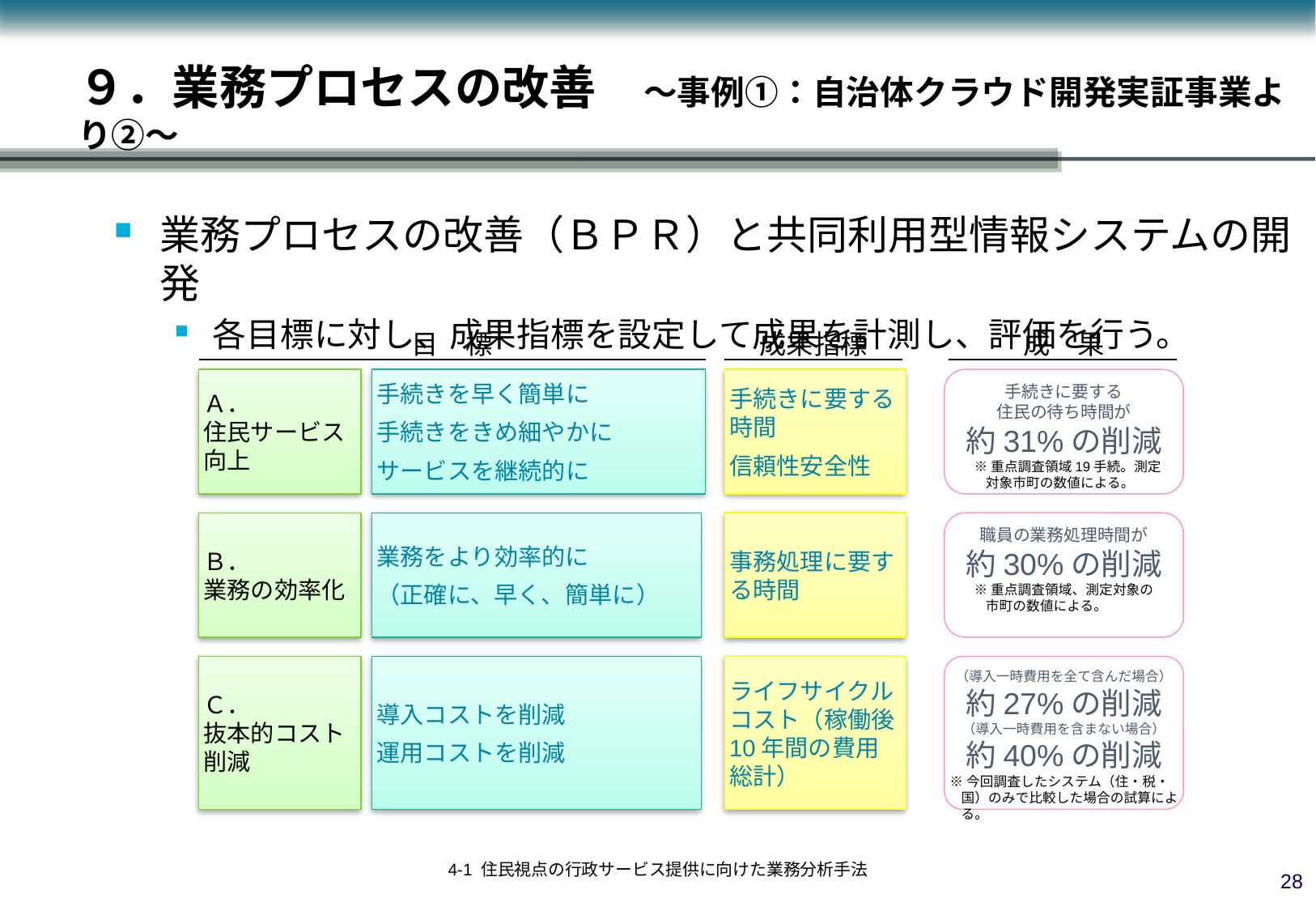

９．業務プロセスの改善　～事例①：自治体クラウド開発実証事業より②～
業務プロセスの改善（ＢＰＲ）と共同利用型情報システムの開発
各目標に対し、成果指標を設定して成果を計測し、評価を行う。
目　標
成果指標
成　果
Ａ．
住民サービス
向上
手続きを早く簡単に
手続きをきめ細やかに
サービスを継続的に
手続きに要する時間
信頼性安全性
手続きに要する
住民の待ち時間が
約31%の削減
※重点調査領域19手続。測定対象市町の数値による。
事務処理に要する時間
職員の業務処理時間が
約30%の削減
※重点調査領域、測定対象の市町の数値による。
Ｂ．
業務の効率化
業務をより効率的に
（正確に、早く、簡単に）
Ｃ．
抜本的コスト
削減
導入コストを削減
運用コストを削減
ライフサイクルコスト（稼働後10年間の費用総計）
（導入一時費用を全て含んだ場合）
約27%の削減
（導入一時費用を含まない場合）
約40%の削減
※今回調査したシステム（住・税・国）のみで比較した場合の試算による。
28
4-1 住民視点の行政サービス提供に向けた業務分析手法